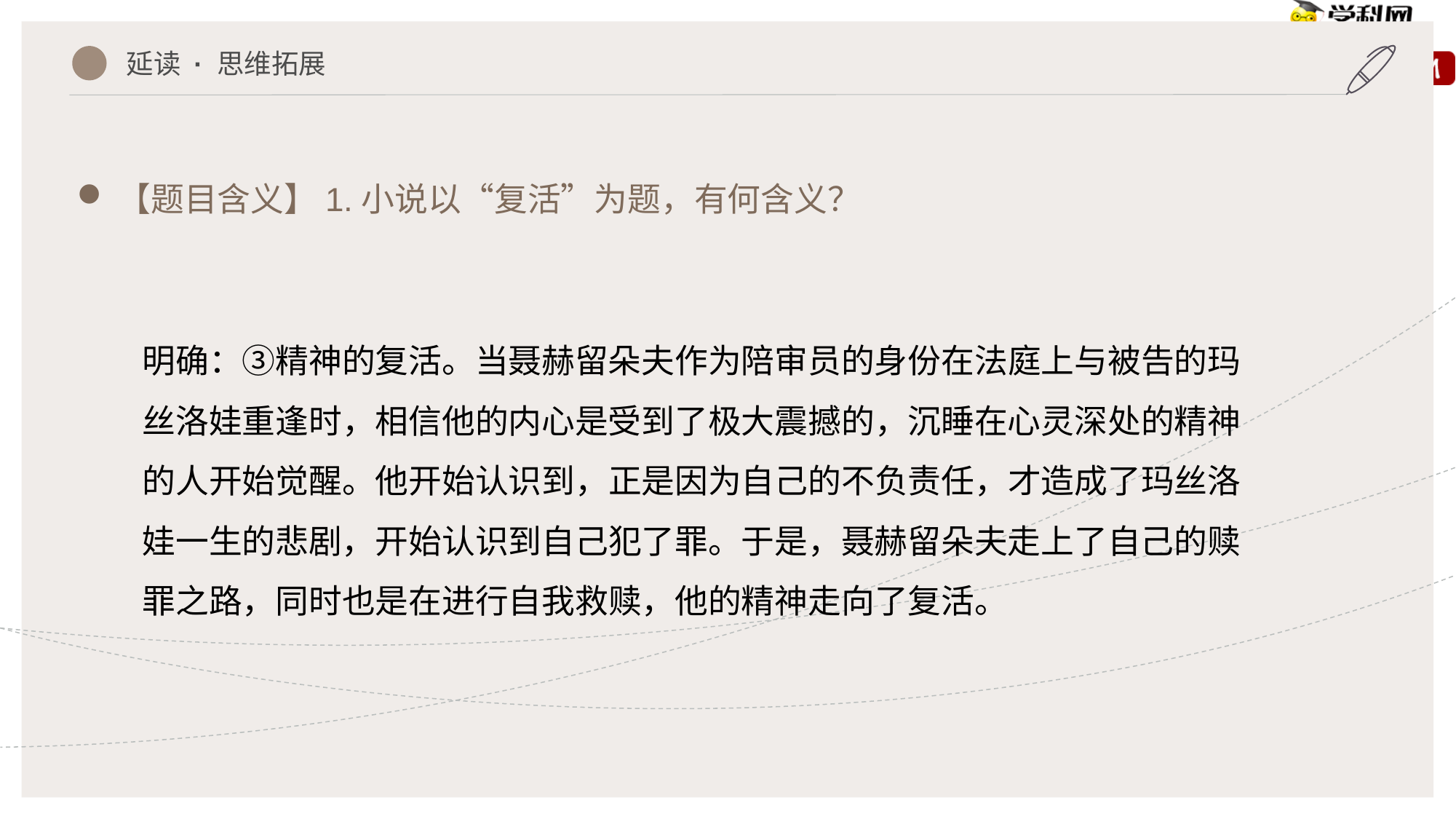

延读 · 思维拓展

【题目含义】1.小说以“复活”为题，有何含义？

明确：③精神的复活。当聂赫留朵夫作为陪审员的身份在法庭上与被告的玛丝洛娃重逢时，相信他的内心是受到了极大震撼的，沉睡在心灵深处的精神的人开始觉醒。他开始认识到，正是因为自己的不负责任，才造成了玛丝洛娃一生的悲剧，开始认识到自己犯了罪。于是，聂赫留朵夫走上了自己的赎罪之路，同时也是在进行自我救赎，他的精神走向了复活。